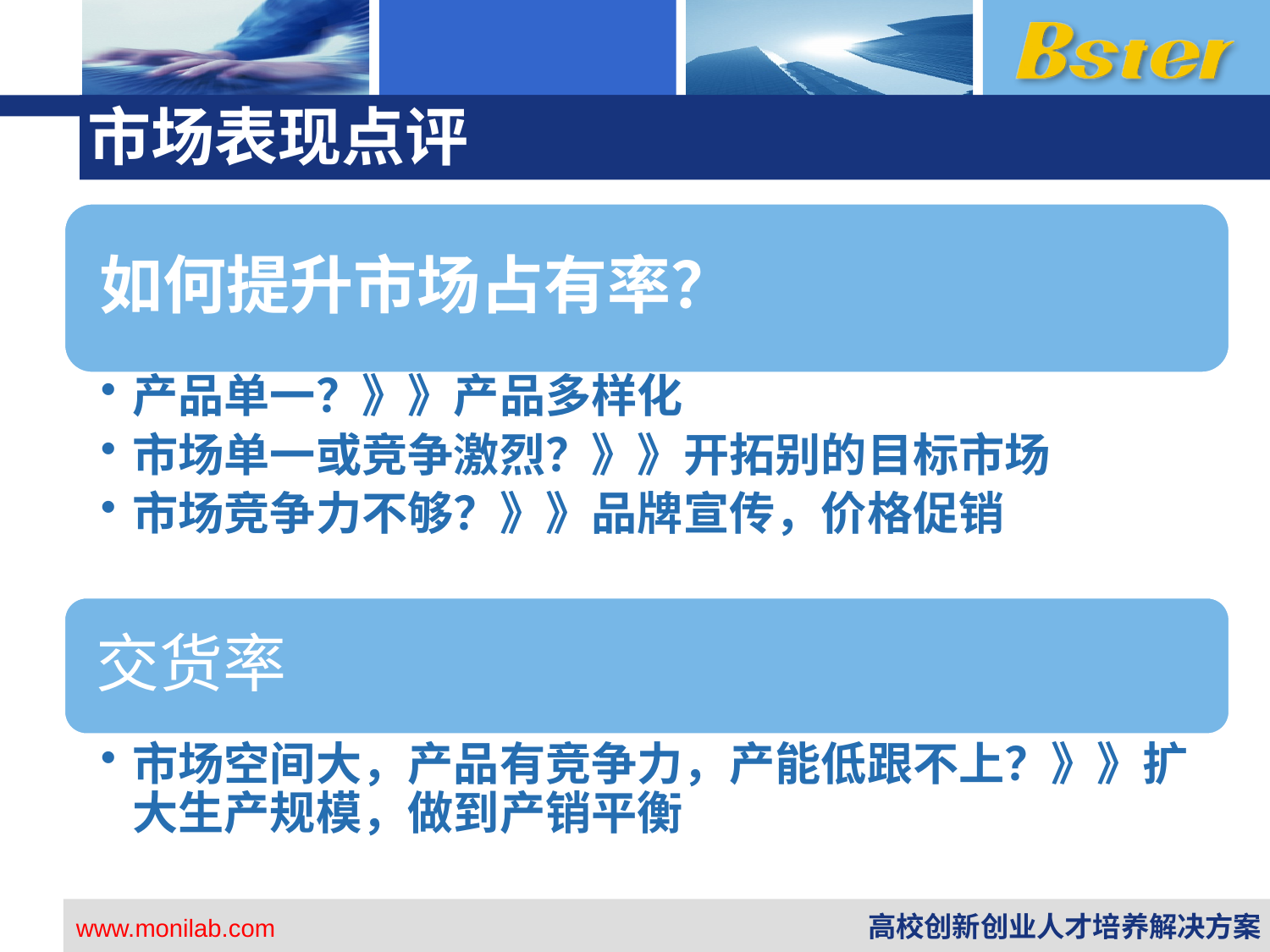

# 市场表现点评
如何提升市场占有率？
产品单一？》》产品多样化
市场单一或竞争激烈？》》开拓别的目标市场
市场竞争力不够？》》品牌宣传，价格促销
交货率
市场空间大，产品有竞争力，产能低跟不上？》》扩大生产规模，做到产销平衡